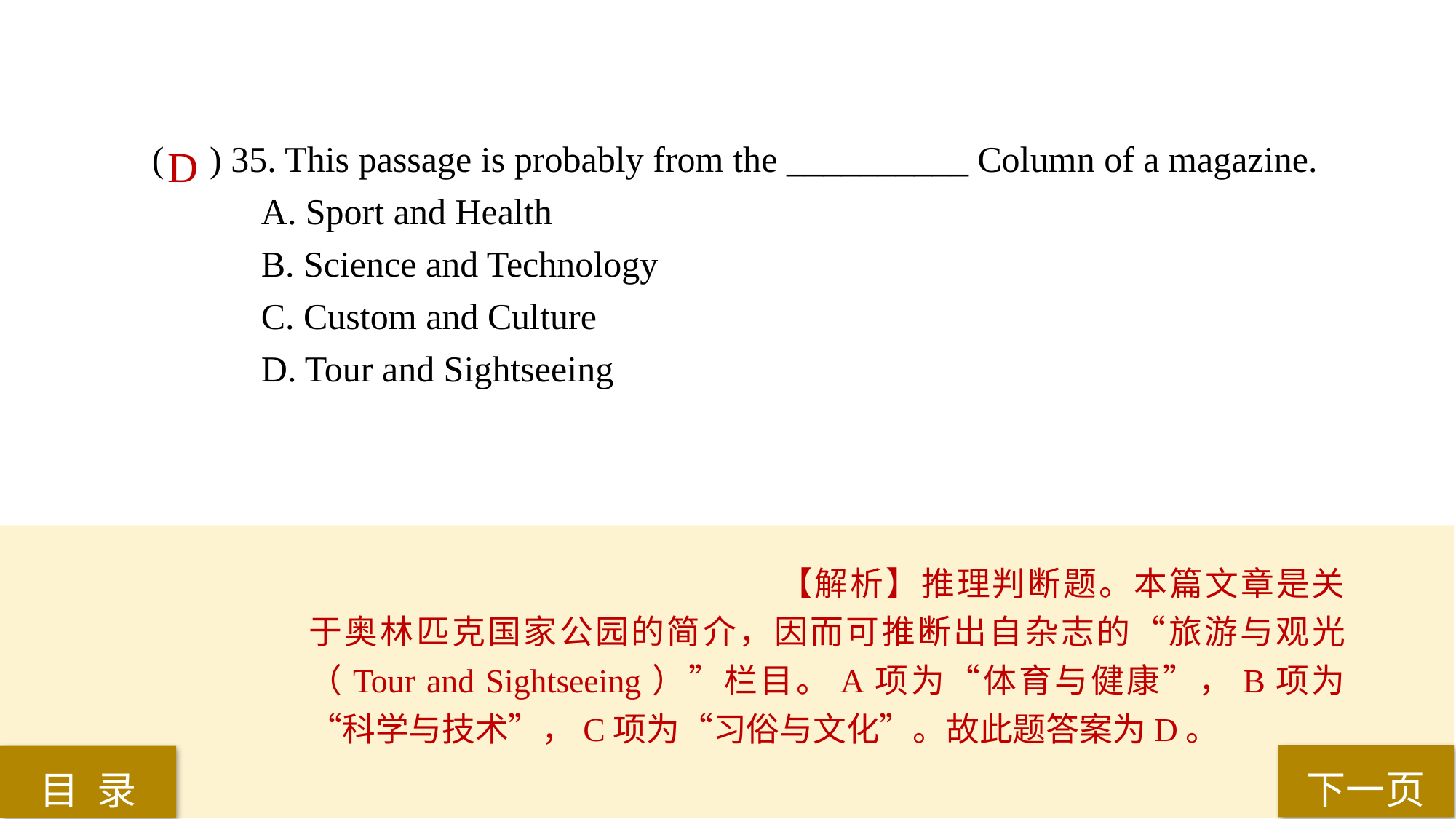

(     ) 35. This passage is probably from the __________ Column of a magazine.
A. Sport and Health
B. Science and Technology
C. Custom and Culture
D. Tour and Sightseeing
D
【解析】推理判断题。本篇文章是关于奥林匹克国家公园的简介，因而可推断出自杂志的“旅游与观光（Tour and Sightseeing）”栏目。A项为“体育与健康”，B项为“科学与技术”，C项为“习俗与文化”。故此题答案为D。